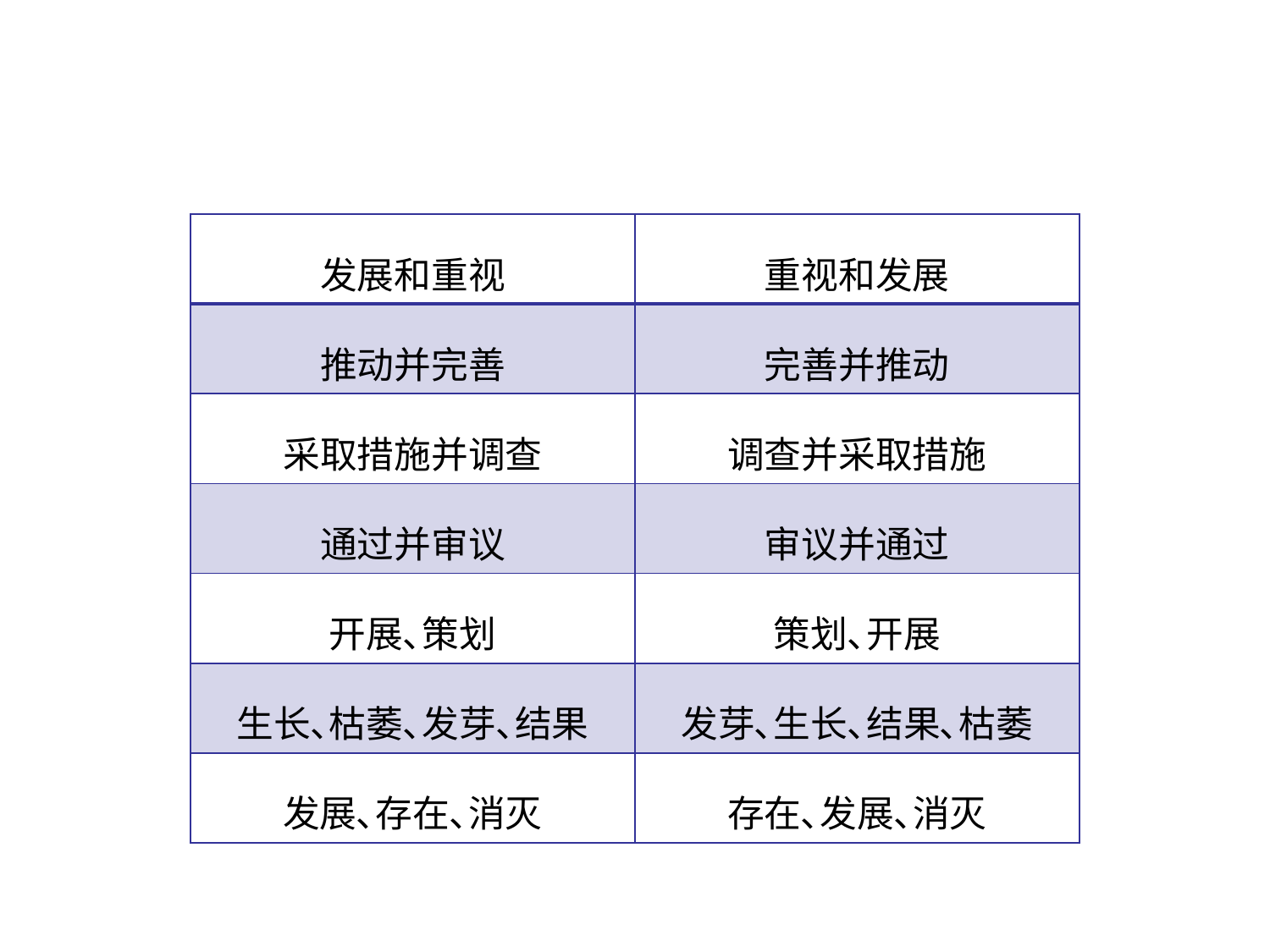

| 发展和重视 | 重视和发展 |
| --- | --- |
| 推动并完善 | 完善并推动 |
| 采取措施并调查 | 调查并采取措施 |
| 通过并审议 | 审议并通过 |
| 开展､策划 | 策划､开展 |
| 生长､枯萎､发芽､结果 | 发芽､生长､结果､枯萎 |
| 发展､存在､消灭 | 存在､发展､消灭 |